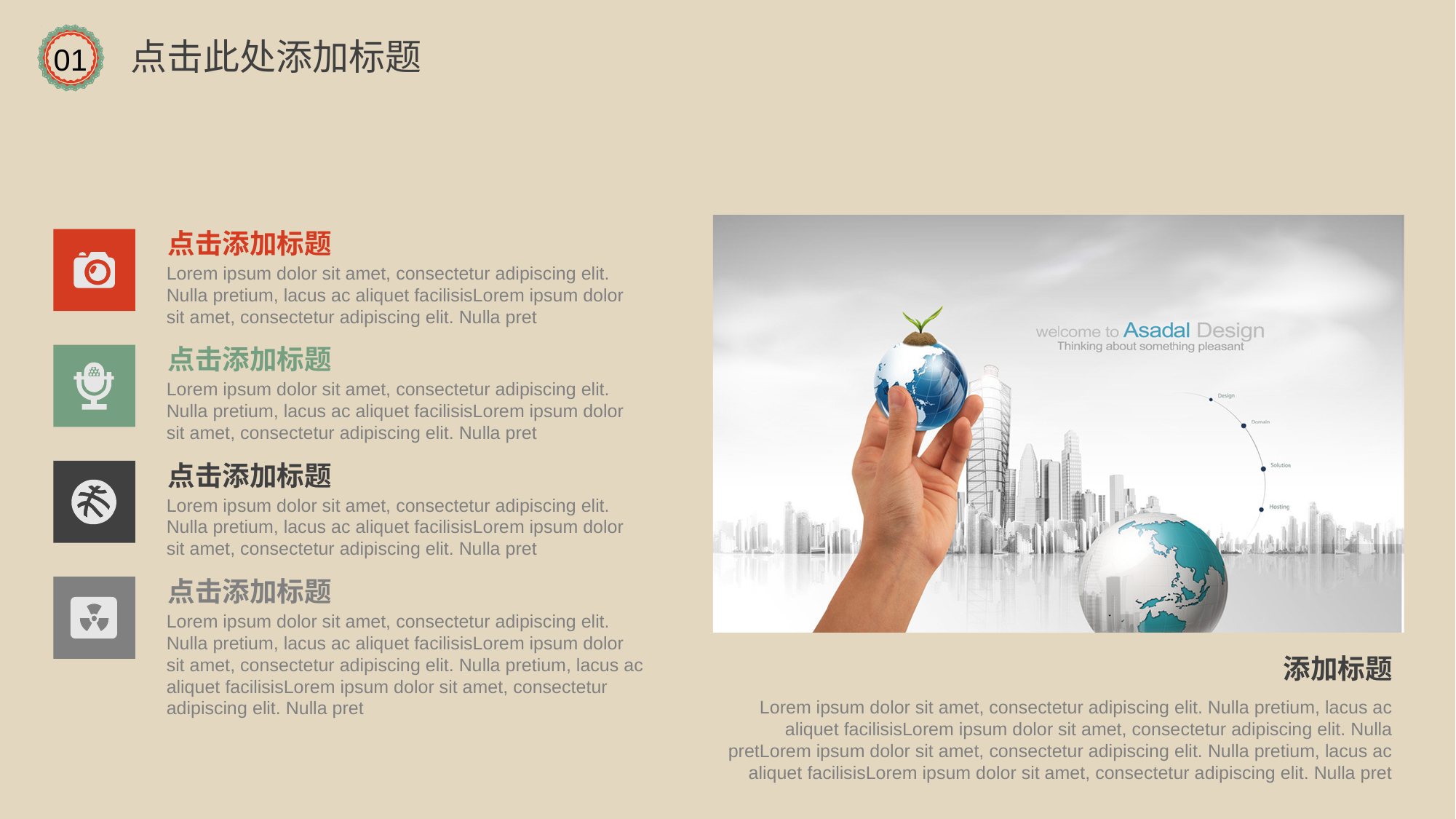

点击此处添加标题
01

点击添加标题
Lorem ipsum dolor sit amet, consectetur adipiscing elit. Nulla pretium, lacus ac aliquet facilisisLorem ipsum dolor sit amet, consectetur adipiscing elit. Nulla pret

点击添加标题
Lorem ipsum dolor sit amet, consectetur adipiscing elit. Nulla pretium, lacus ac aliquet facilisisLorem ipsum dolor sit amet, consectetur adipiscing elit. Nulla pret

点击添加标题
Lorem ipsum dolor sit amet, consectetur adipiscing elit. Nulla pretium, lacus ac aliquet facilisisLorem ipsum dolor sit amet, consectetur adipiscing elit. Nulla pret

点击添加标题
Lorem ipsum dolor sit amet, consectetur adipiscing elit. Nulla pretium, lacus ac aliquet facilisisLorem ipsum dolor sit amet, consectetur adipiscing elit. Nulla pretium, lacus ac aliquet facilisisLorem ipsum dolor sit amet, consectetur adipiscing elit. Nulla pret

添加标题
Lorem ipsum dolor sit amet, consectetur adipiscing elit. Nulla pretium, lacus ac aliquet facilisisLorem ipsum dolor sit amet, consectetur adipiscing elit. Nulla pretLorem ipsum dolor sit amet, consectetur adipiscing elit. Nulla pretium, lacus ac aliquet facilisisLorem ipsum dolor sit amet, consectetur adipiscing elit. Nulla pret